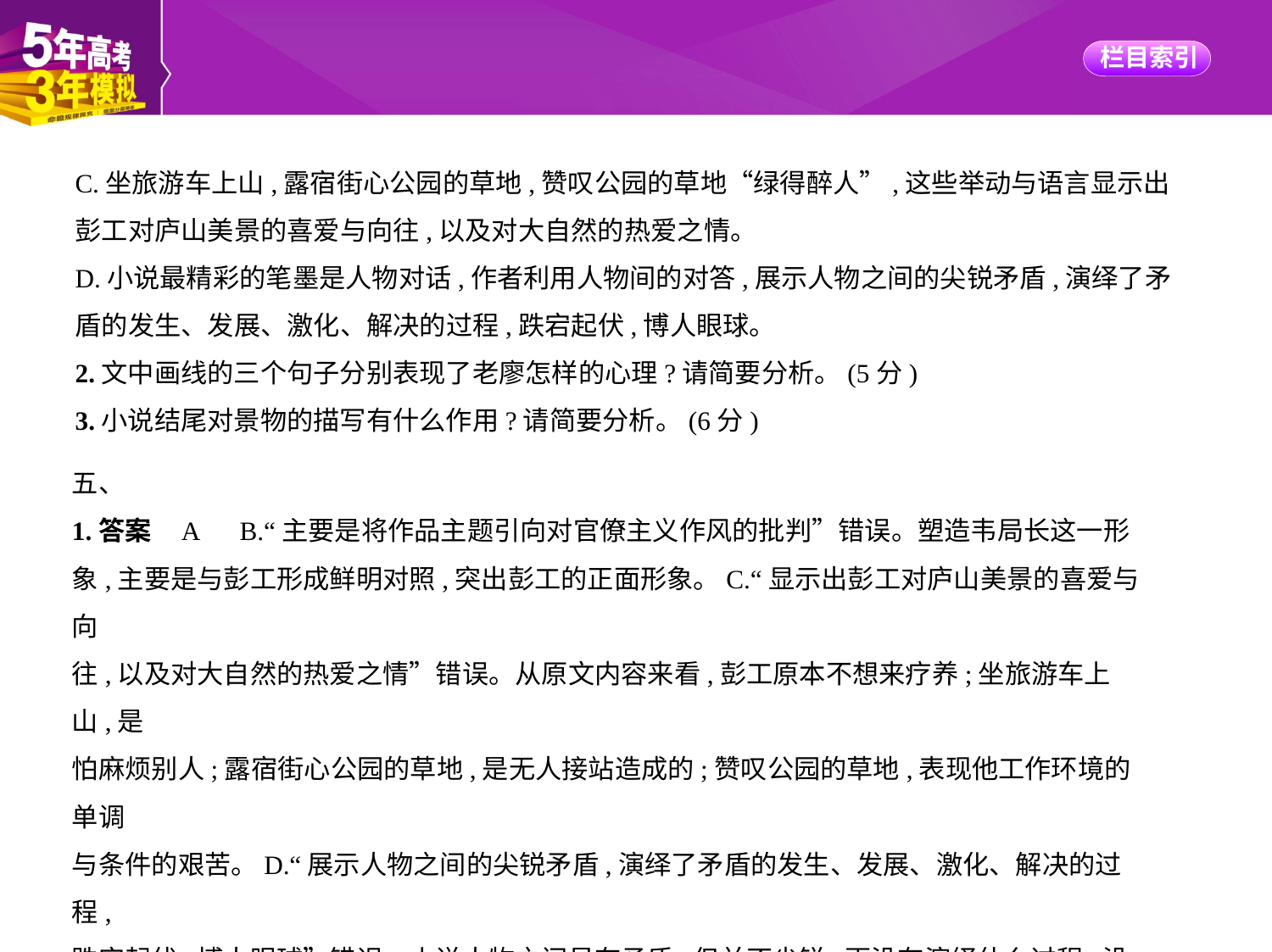

C.坐旅游车上山,露宿街心公园的草地,赞叹公园的草地“绿得醉人”,这些举动与语言显示出
彭工对庐山美景的喜爱与向往,以及对大自然的热爱之情。
D.小说最精彩的笔墨是人物对话,作者利用人物间的对答,展示人物之间的尖锐矛盾,演绎了矛
盾的发生、发展、激化、解决的过程,跌宕起伏,博人眼球。
2.文中画线的三个句子分别表现了老廖怎样的心理?请简要分析。(5分)
3.小说结尾对景物的描写有什么作用?请简要分析。(6分)
五、
1.答案    A　B.“主要是将作品主题引向对官僚主义作风的批判”错误。塑造韦局长这一形
象,主要是与彭工形成鲜明对照,突出彭工的正面形象。C.“显示出彭工对庐山美景的喜爱与向
往,以及对大自然的热爱之情”错误。从原文内容来看,彭工原本不想来疗养;坐旅游车上山,是
怕麻烦别人;露宿街心公园的草地,是无人接站造成的;赞叹公园的草地,表现他工作环境的单调
与条件的艰苦。D.“展示人物之间的尖锐矛盾,演绎了矛盾的发生、发展、激化、解决的过程,
跌宕起伏,博人眼球”错误。小说人物之间虽有矛盾,但并不尖锐,更没有演绎什么过程,没有跌
宕起伏的情节。